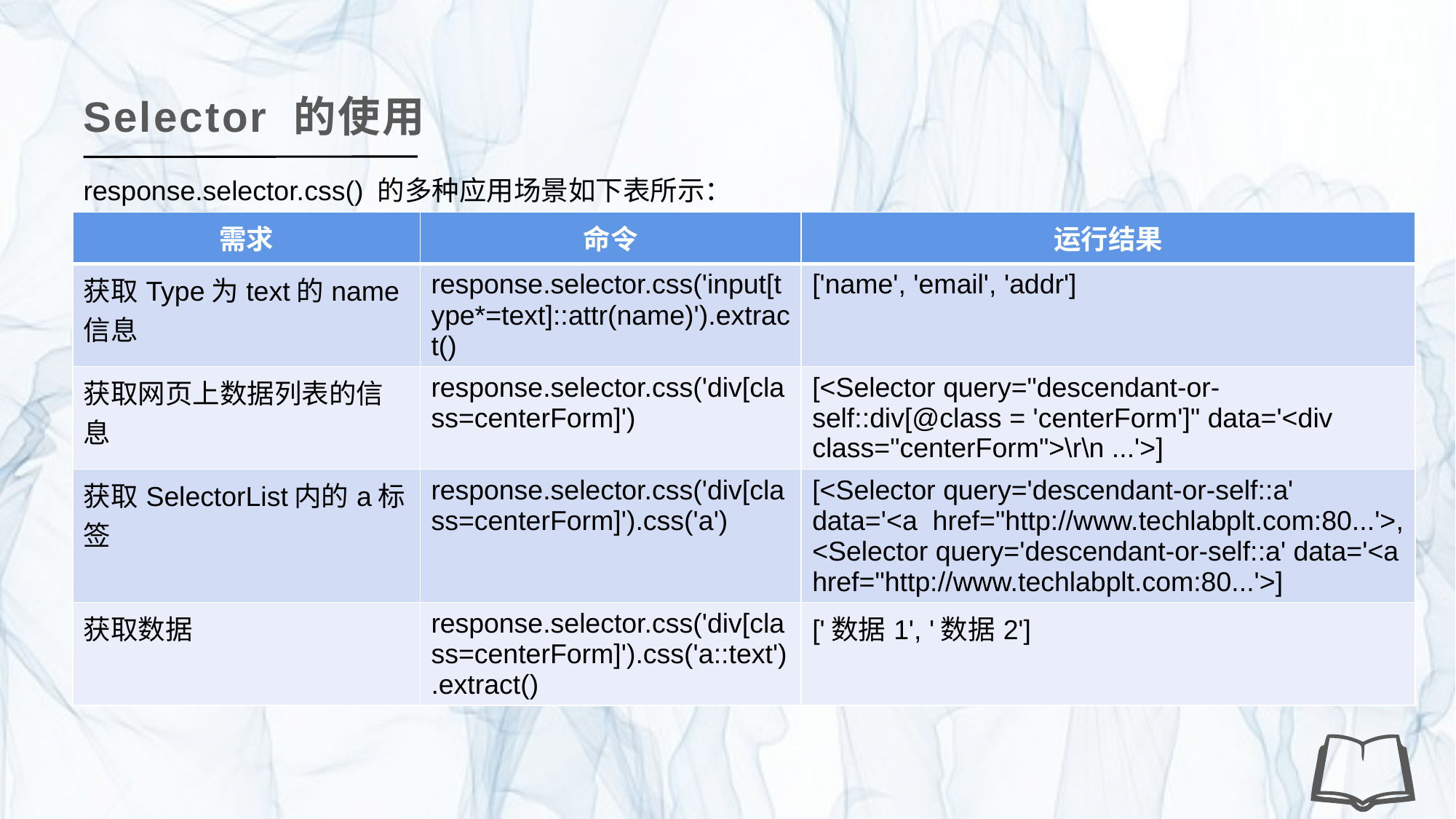

Selector 的使用
response.selector.css() 的多种应用场景如下表所示：
| 需求 | 命令 | 运行结果 |
| --- | --- | --- |
| 获取Type为text的name信息 | response.selector.css('input[type\*=text]::attr(name)').extract() | ['name', 'email', 'addr'] |
| 获取网页上数据列表的信息 | response.selector.css('div[class=centerForm]') | [<Selector query="descendant-or-self::div[@class = 'centerForm']" data='<div class="centerForm">\r\n ...'>] |
| 获取SelectorList内的a标签 | response.selector.css('div[class=centerForm]').css('a') | [<Selector query='descendant-or-self::a' data='<a href="http://www.techlabplt.com:80...'>, <Selector query='descendant-or-self::a' data='<a href="http://www.techlabplt.com:80...'>] |
| 获取数据 | response.selector.css('div[class=centerForm]').css('a::text').extract() | ['数据1', '数据2'] |

66